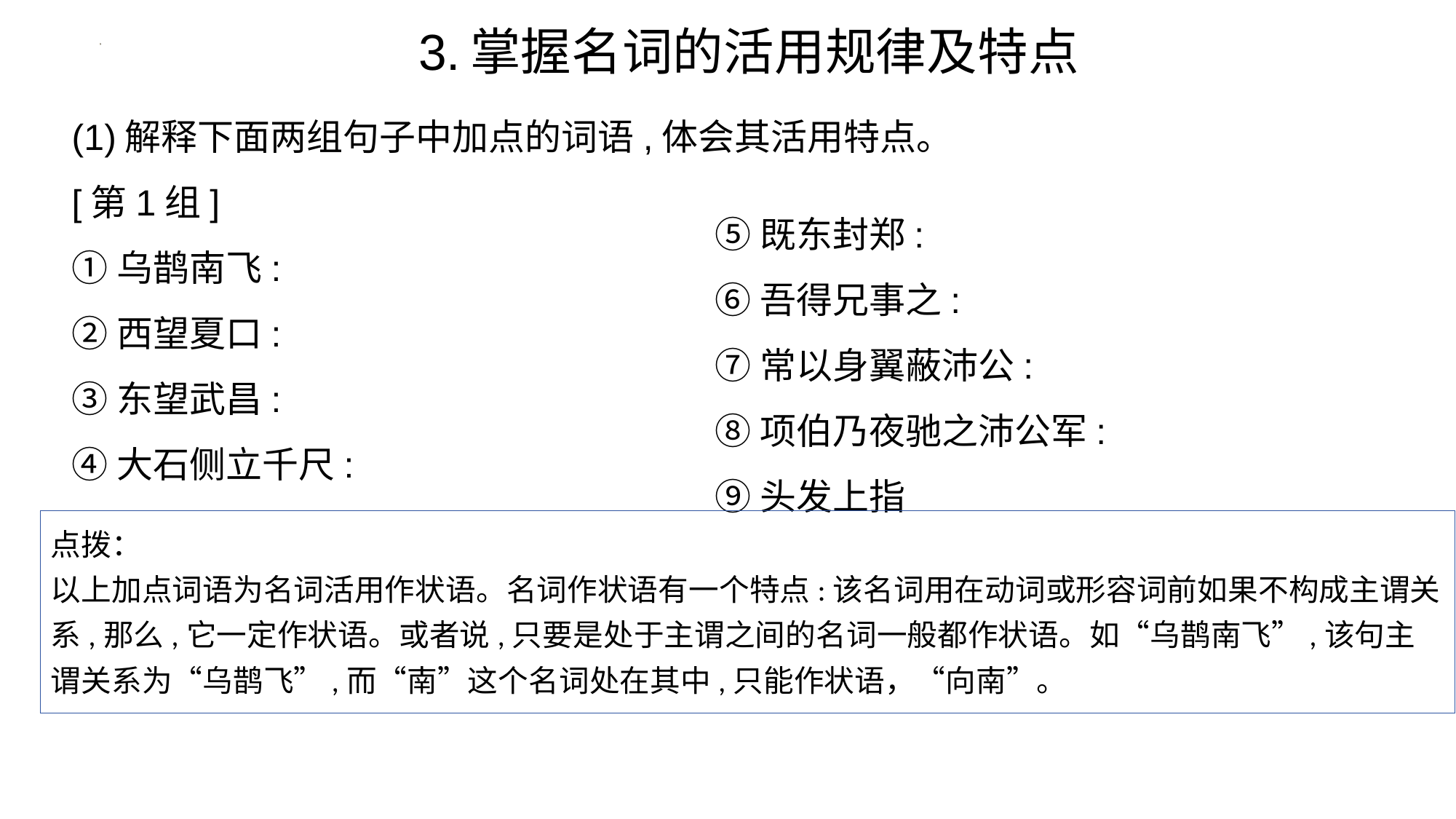

3.掌握名词的活用规律及特点
(1)解释下面两组句子中加点的词语,体会其活用特点。[第1组]
①乌鹊南飞:
②西望夏口:
③东望武昌:
④大石侧立千尺:
⑤既东封郑:
⑥吾得兄事之:
⑦常以身翼蔽沛公:
⑧项伯乃夜驰之沛公军:
⑨头发上指
点拨：
以上加点词语为名词活用作状语。名词作状语有一个特点:该名词用在动词或形容词前如果不构成主谓关系,那么,它一定作状语。或者说,只要是处于主谓之间的名词一般都作状语。如“乌鹊南飞”,该句主谓关系为“乌鹊飞”,而“南”这个名词处在其中,只能作状语，“向南”。